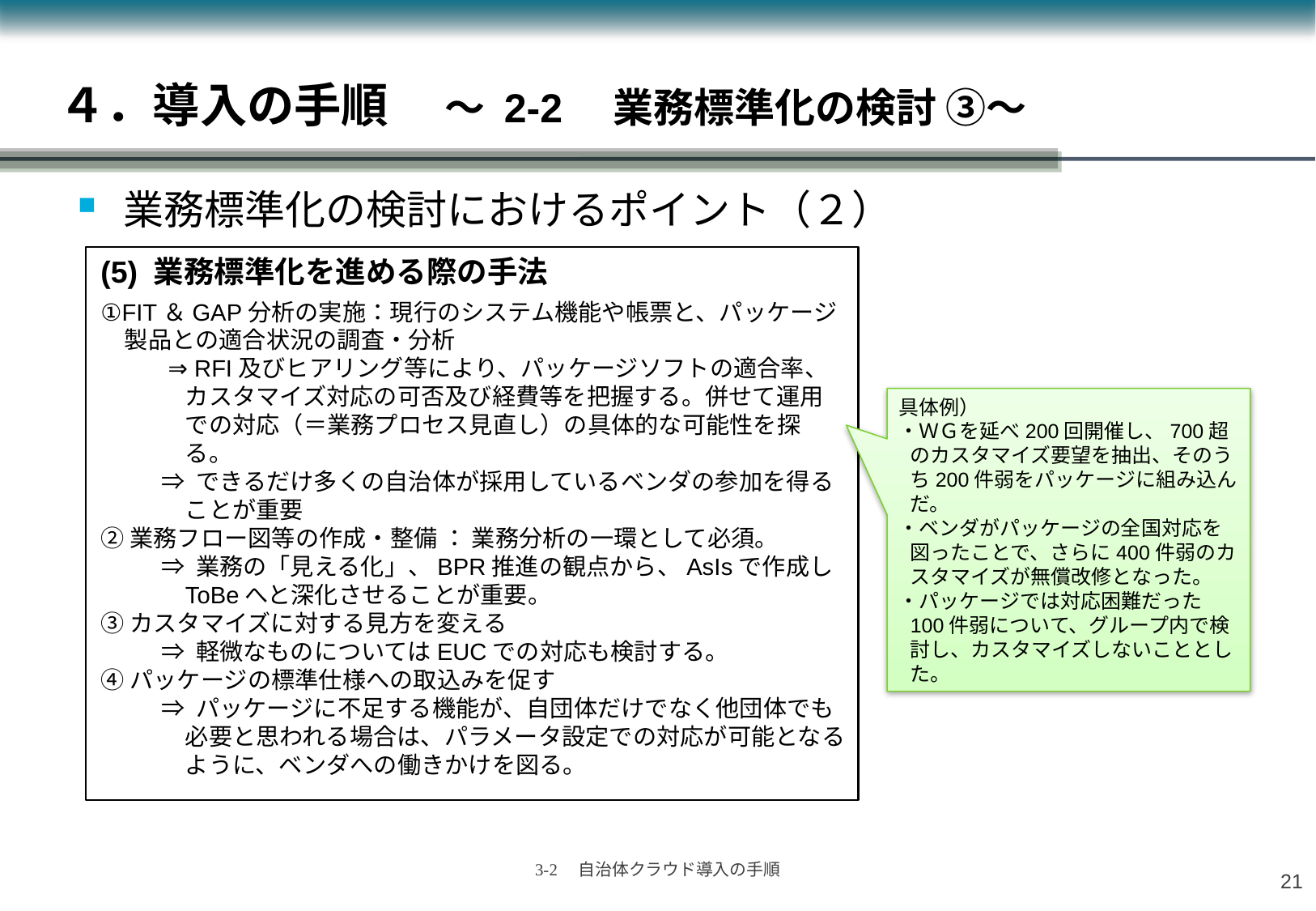

４．導入の手順　 ～ 2-2　業務標準化の検討 ③～
業務標準化の検討におけるポイント（２）
(5) 業務標準化を進める際の手法

①FIT＆GAP分析の実施：現行のシステム機能や帳票と、パッケージ製品との適合状況の調査・分析
 ⇒ RFI及びヒアリング等により、パッケージソフトの適合率、カスタマイズ対応の可否及び経費等を把握する。併せて運用での対応（＝業務プロセス見直し）の具体的な可能性を探る。
⇒ できるだけ多くの自治体が採用しているベンダの参加を得ることが重要
②業務フロー図等の作成・整備 ： 業務分析の一環として必須。
⇒ 業務の「見える化」、BPR推進の観点から、AsIsで作成しToBeへと深化させることが重要。
③カスタマイズに対する見方を変える
⇒ 軽微なものについてはEUCでの対応も検討する。
④パッケージの標準仕様への取込みを促す
⇒ パッケージに不足する機能が、自団体だけでなく他団体でも必要と思われる場合は、パラメータ設定での対応が可能となるように、ベンダへの働きかけを図る。

具体例）
・ＷＧを延べ200回開催し、700超のカスタマイズ要望を抽出、そのうち200件弱をパッケージに組み込んだ。
・ベンダがパッケージの全国対応を図ったことで、さらに400件弱のカスタマイズが無償改修となった。
・パッケージでは対応困難だった100件弱について、グループ内で検討し、カスタマイズしないこととした。
21
3-2　自治体クラウド導入の手順